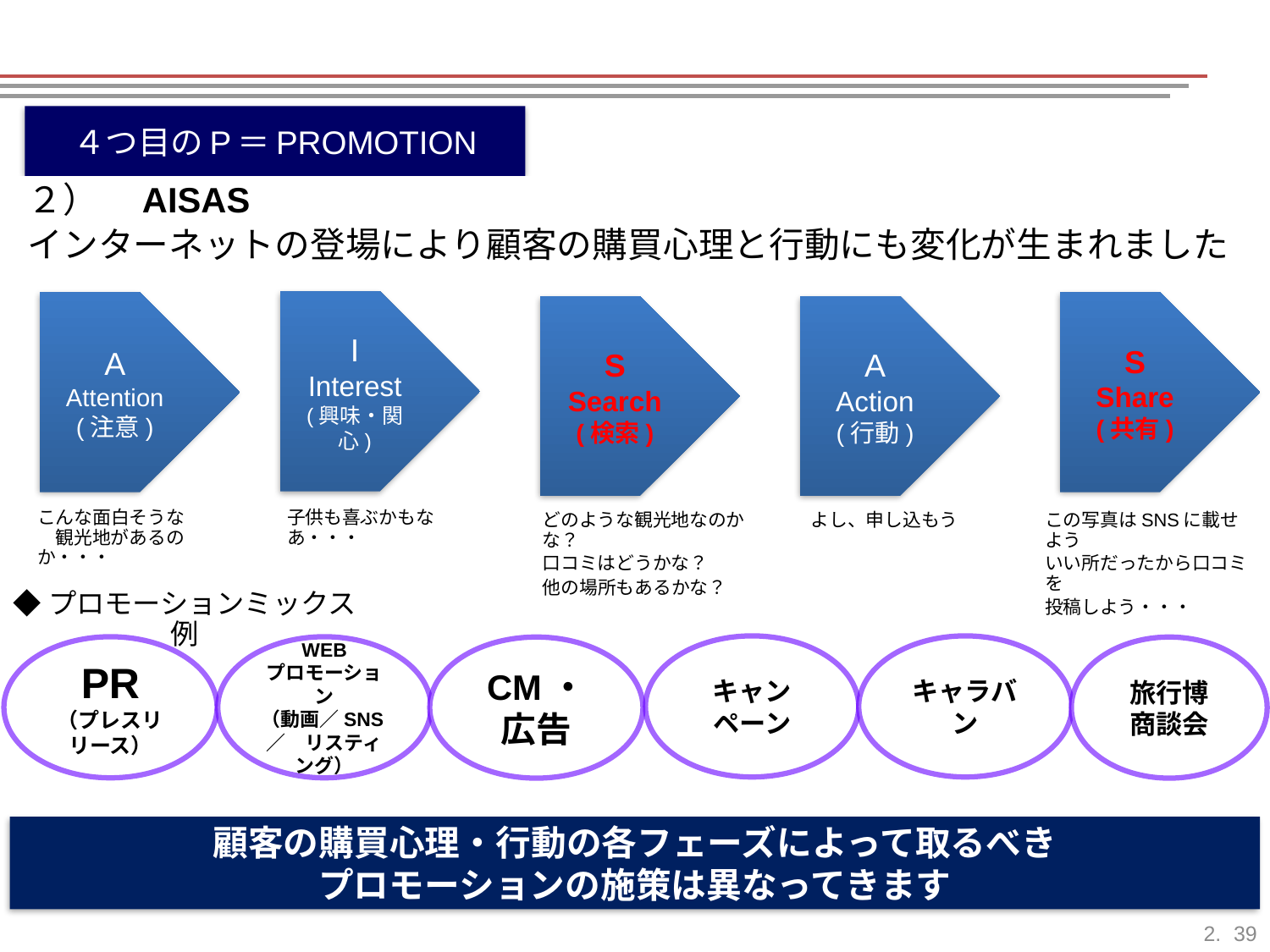

４つ目のP＝PROMOTION
２）　AISAS
インターネットの登場により顧客の購買心理と行動にも変化が生まれました
I
Interest
(興味・関心)
A
Attention
(注意)
S
Share
(共有)
S
Search
(検索)
A
Action
(行動)
こんな面白そうな　　　観光地があるのか・・・
子供も喜ぶかもなあ・・・
どのような観光地なのかな？
口コミはどうかな？
他の場所もあるかな？
よし、申し込もう
この写真はSNSに載せよう
いい所だったから口コミを
投稿しよう・・・
◆プロモーションミックス例
キャン
ペーン
キャラバン
PR
（プレスリリース）
WEB
プロモーション
（動画／SNS／　リスティング）
CM・
広告
旅行博
商談会
顧客の購買心理・行動の各フェーズによって取るべき
プロモーションの施策は異なってきます
39